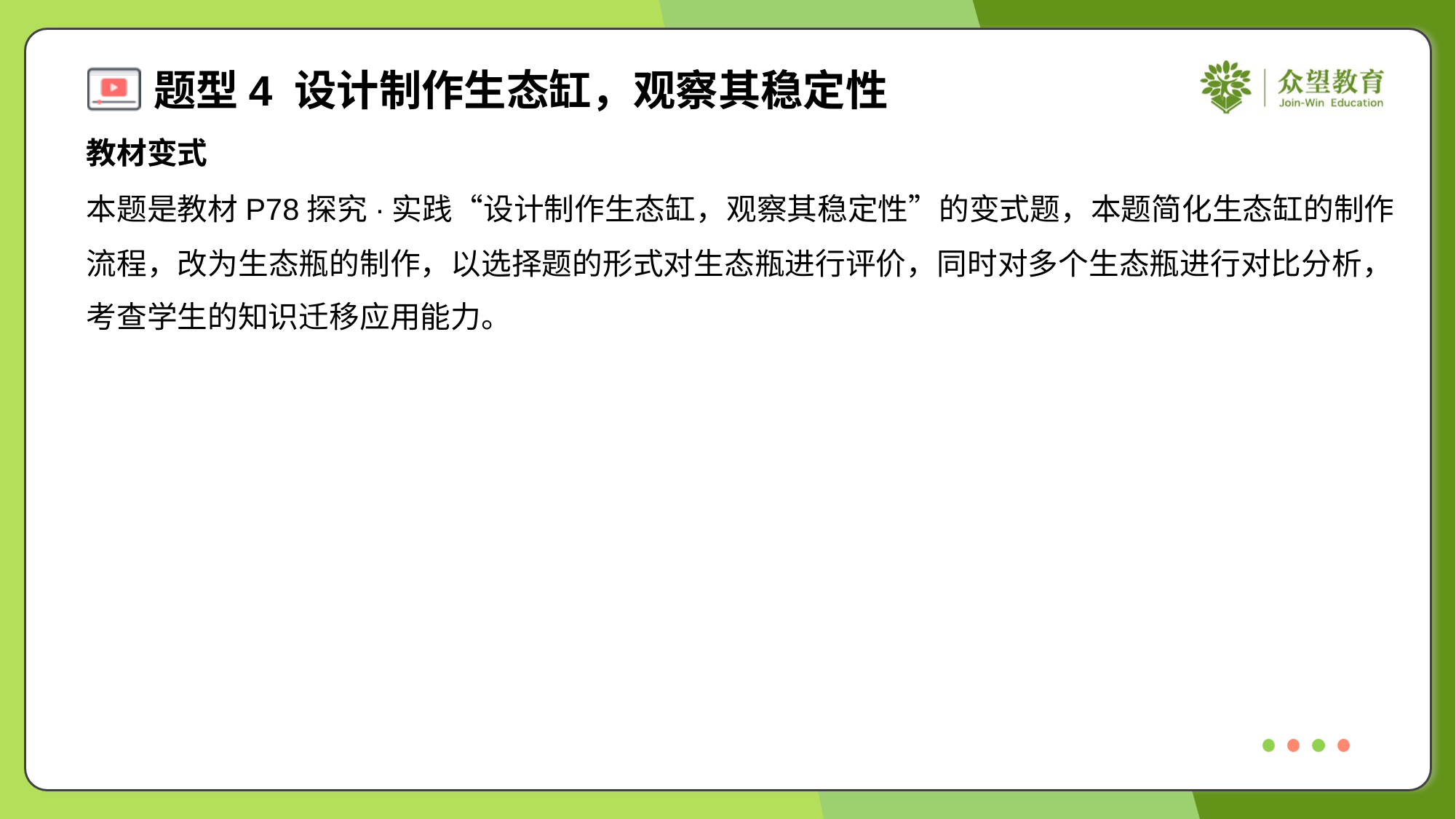

教材变式
本题是教材P78探究·实践“设计制作生态缸，观察其稳定性”的变式题，本题简化生态缸的制作
流程，改为生态瓶的制作，以选择题的形式对生态瓶进行评价，同时对多个生态瓶进行对比分析，
考查学生的知识迁移应用能力。